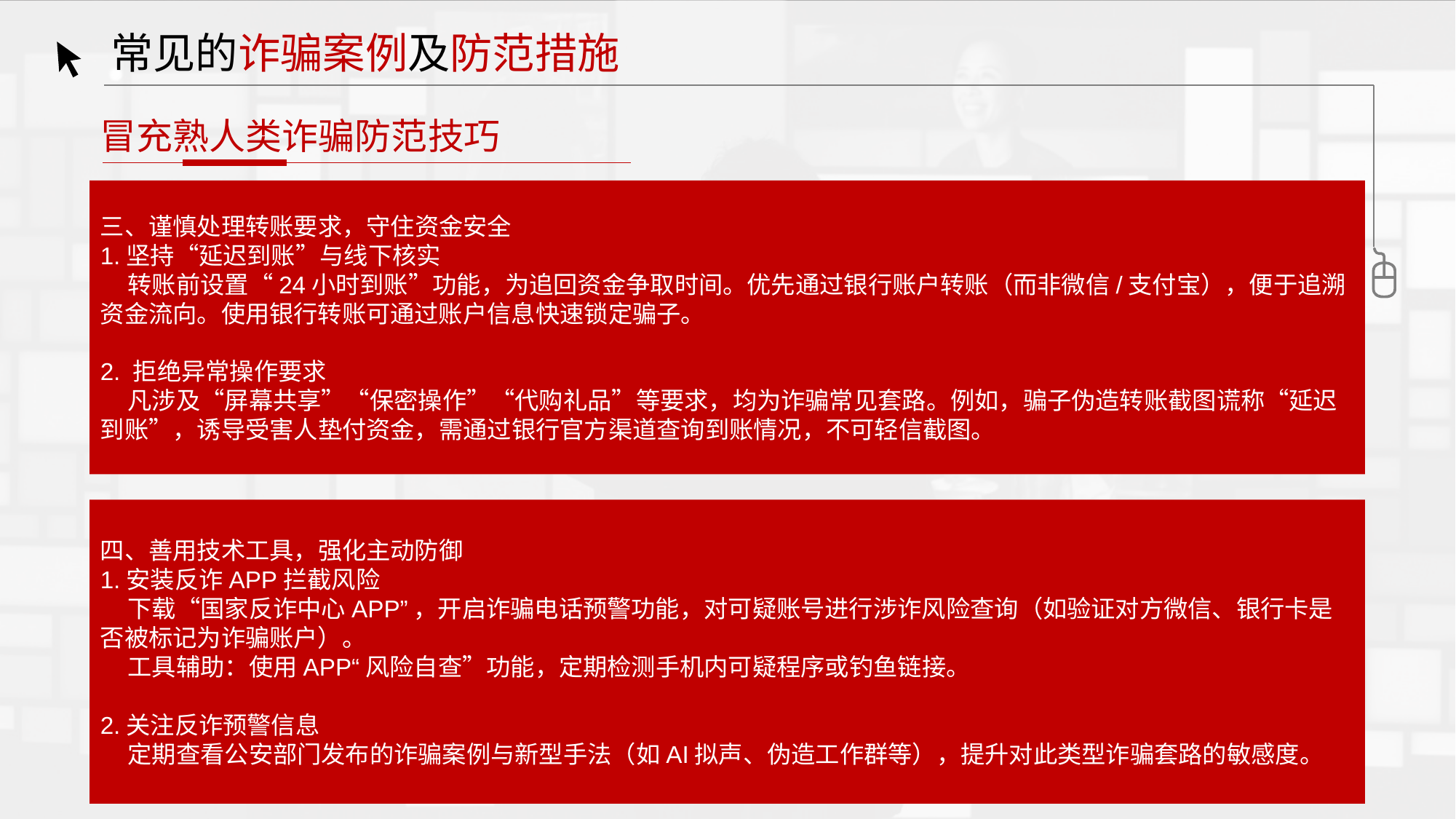

常见的诈骗案例及防范措施
冒充熟人类诈骗防范技巧

三、谨慎处理转账要求，守住资金安全
1.坚持“延迟到账”与线下核实
    转账前设置“24小时到账”功能，为追回资金争取时间。优先通过银行账户转账（而非微信/支付宝），便于追溯资金流向。使用银行转账可通过账户信息快速锁定骗子。

2. 拒绝异常操作要求
    凡涉及“屏幕共享”“保密操作”“代购礼品”等要求，均为诈骗常见套路。例如，骗子伪造转账截图谎称“延迟到账”，诱导受害人垫付资金，需通过银行官方渠道查询到账情况，不可轻信截图。
四、善用技术工具，强化主动防御
1.安装反诈APP拦截风险
    下载“国家反诈中心APP”，开启诈骗电话预警功能，对可疑账号进行涉诈风险查询（如验证对方微信、银行卡是否被标记为诈骗账户）。
    工具辅助：使用APP“风险自查”功能，定期检测手机内可疑程序或钓鱼链接。

2.关注反诈预警信息
    定期查看公安部门发布的诈骗案例与新型手法（如AI拟声、伪造工作群等），提升对此类型诈骗套路的敏感度。